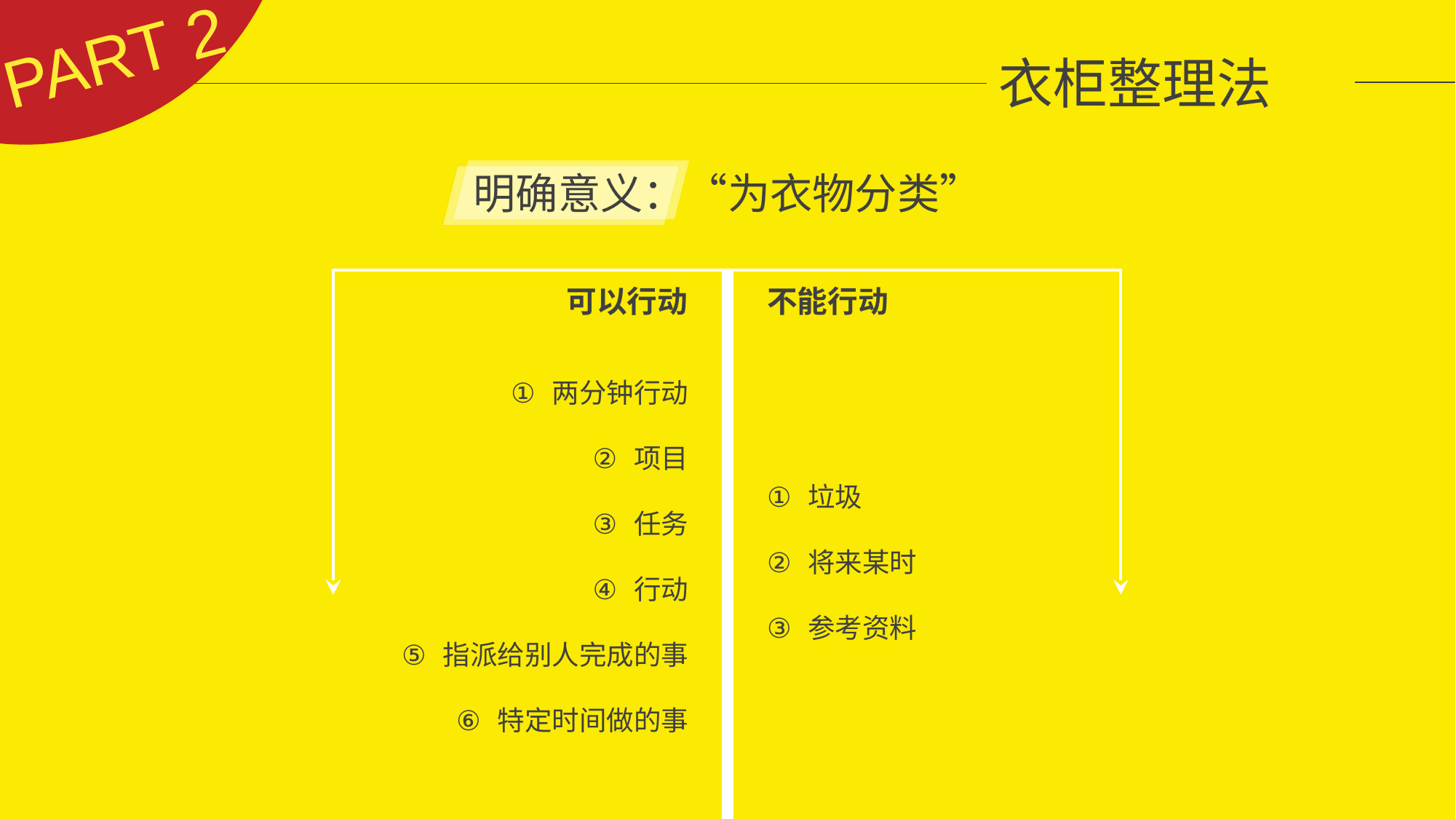

PART 2
   衣柜整理法

明确意义：“为衣物分类”
可以行动
不能行动
两分钟行动
项目
任务
行动
指派给别人完成的事
特定时间做的事
垃圾
将来某时
参考资料